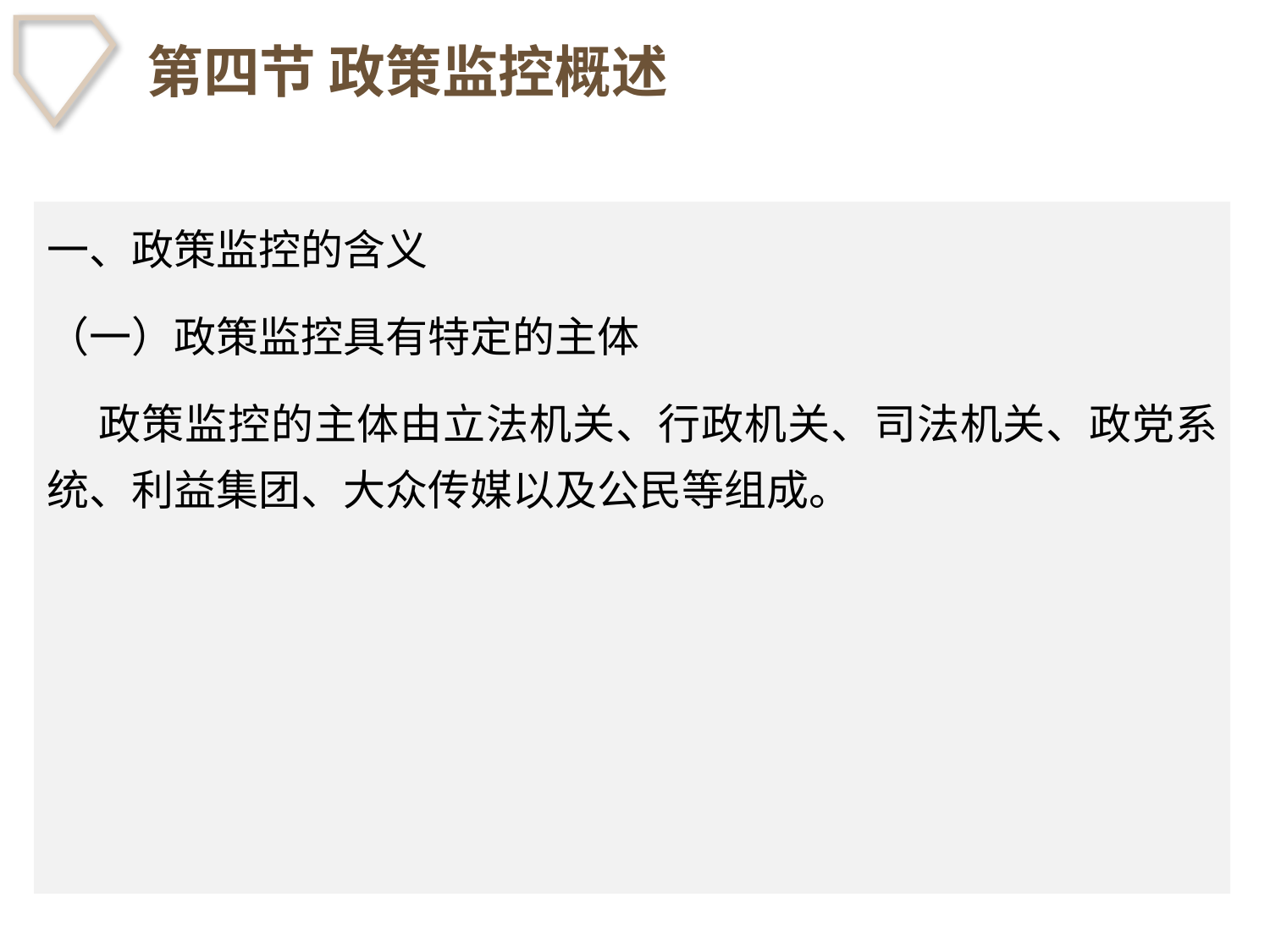

# 第四节 政策监控概述
一、政策监控的含义
（一）政策监控具有特定的主体
    政策监控的主体由立法机关、行政机关、司法机关、政党系统、利益集团、大众传媒以及公民等组成。